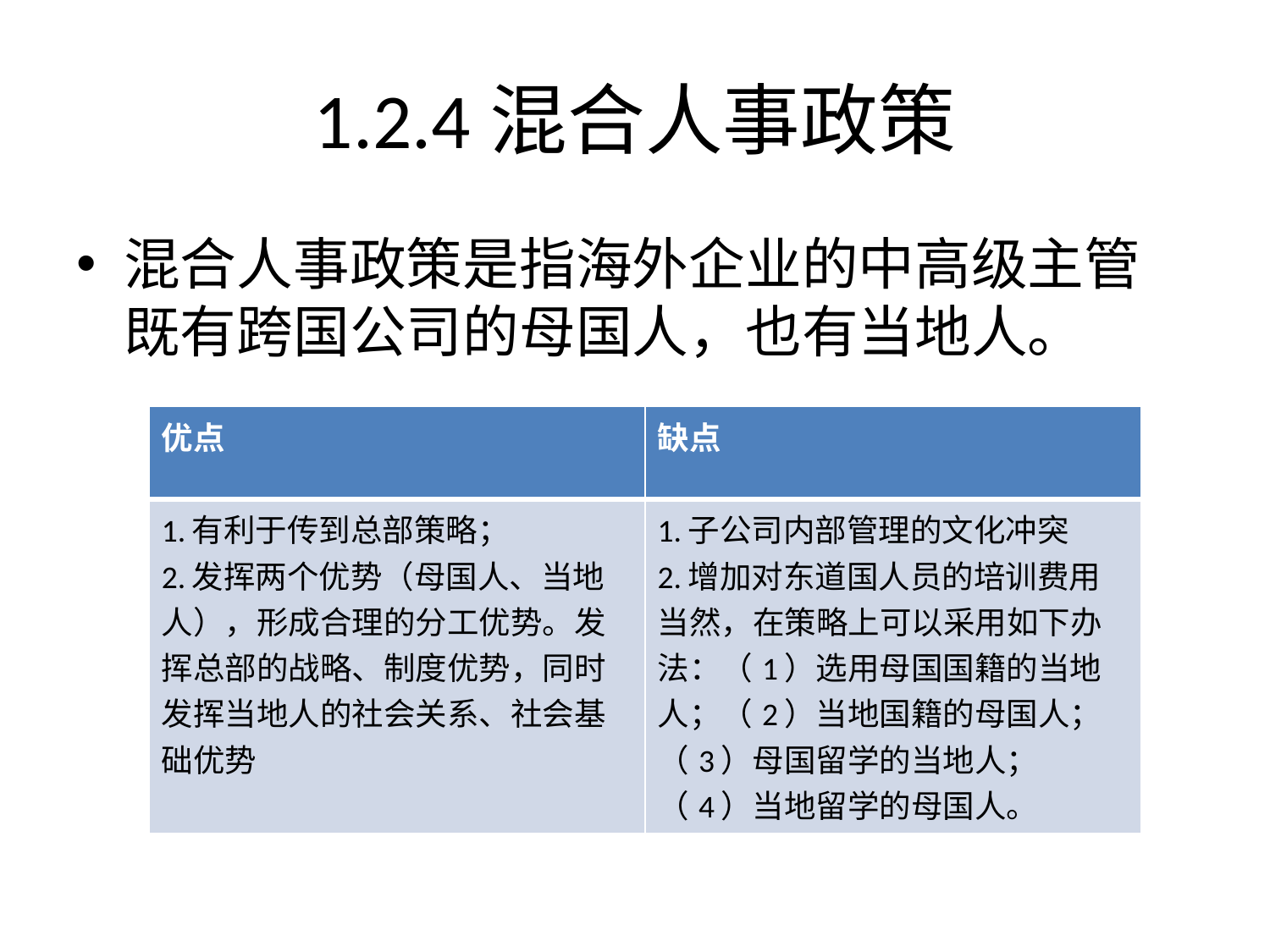

# 1.2.4混合人事政策
混合人事政策是指海外企业的中高级主管既有跨国公司的母国人，也有当地人。

| 优点 | 缺点 |
| --- | --- |
| 1.有利于传到总部策略； 2.发挥两个优势（母国人、当地人），形成合理的分工优势。发挥总部的战略、制度优势，同时发挥当地人的社会关系、社会基础优势 | 1.子公司内部管理的文化冲突 2.增加对东道国人员的培训费用 当然，在策略上可以采用如下办法：（1）选用母国国籍的当地人；（2）当地国籍的母国人；（3）母国留学的当地人；（4）当地留学的母国人。 |